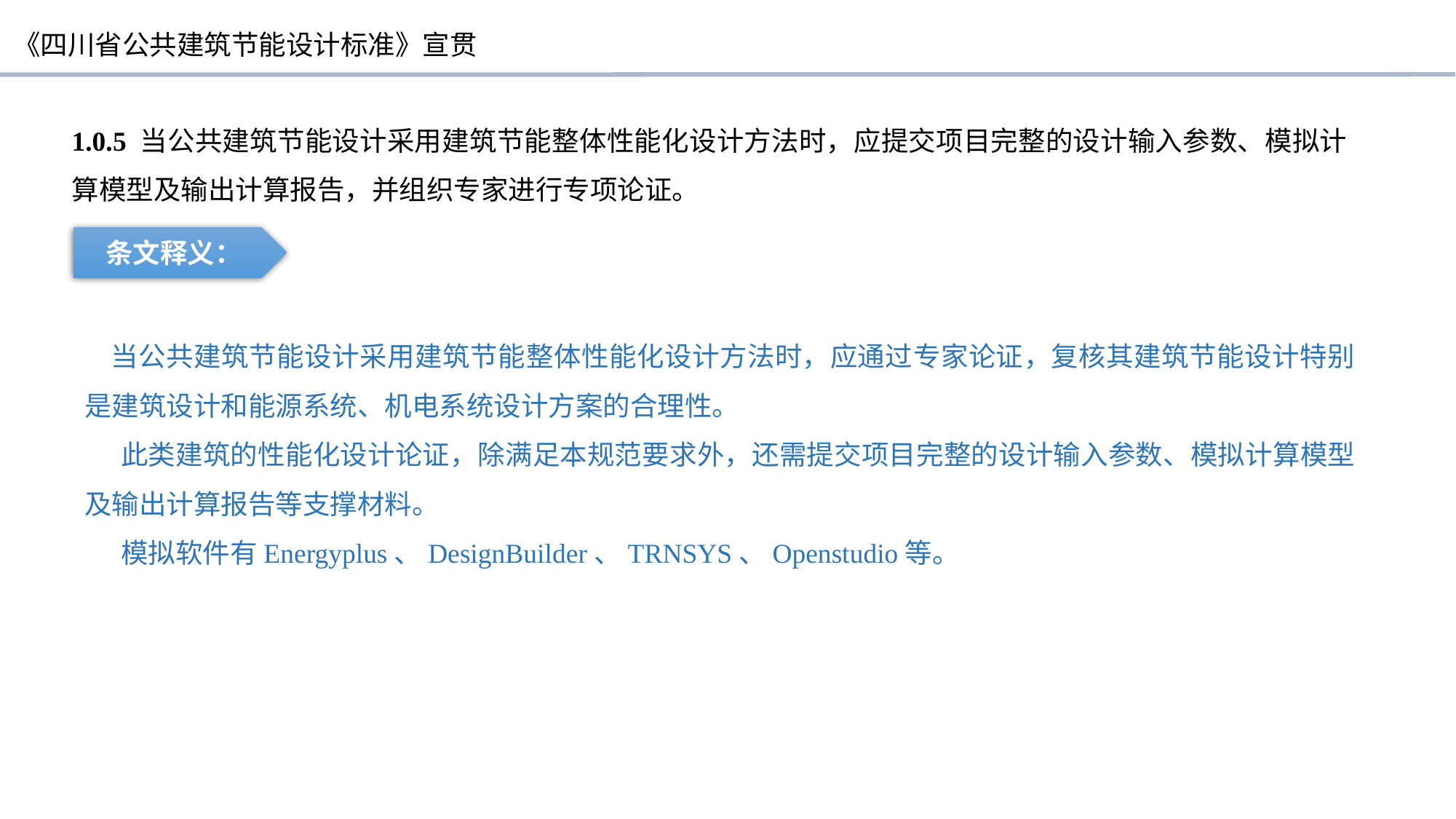

1.0.5 当公共建筑节能设计采用建筑节能整体性能化设计方法时，应提交项目完整的设计输入参数、模拟计算模型及输出计算报告，并组织专家进行专项论证。
条文释义：
   当公共建筑节能设计采用建筑节能整体性能化设计方法时，应通过专家论证，复核其建筑节能设计特别是建筑设计和能源系统、机电系统设计方案的合理性。
此类建筑的性能化设计论证，除满足本规范要求外，还需提交项目完整的设计输入参数、模拟计算模型及输出计算报告等支撑材料。
模拟软件有Energyplus、DesignBuilder、TRNSYS、Openstudio等。